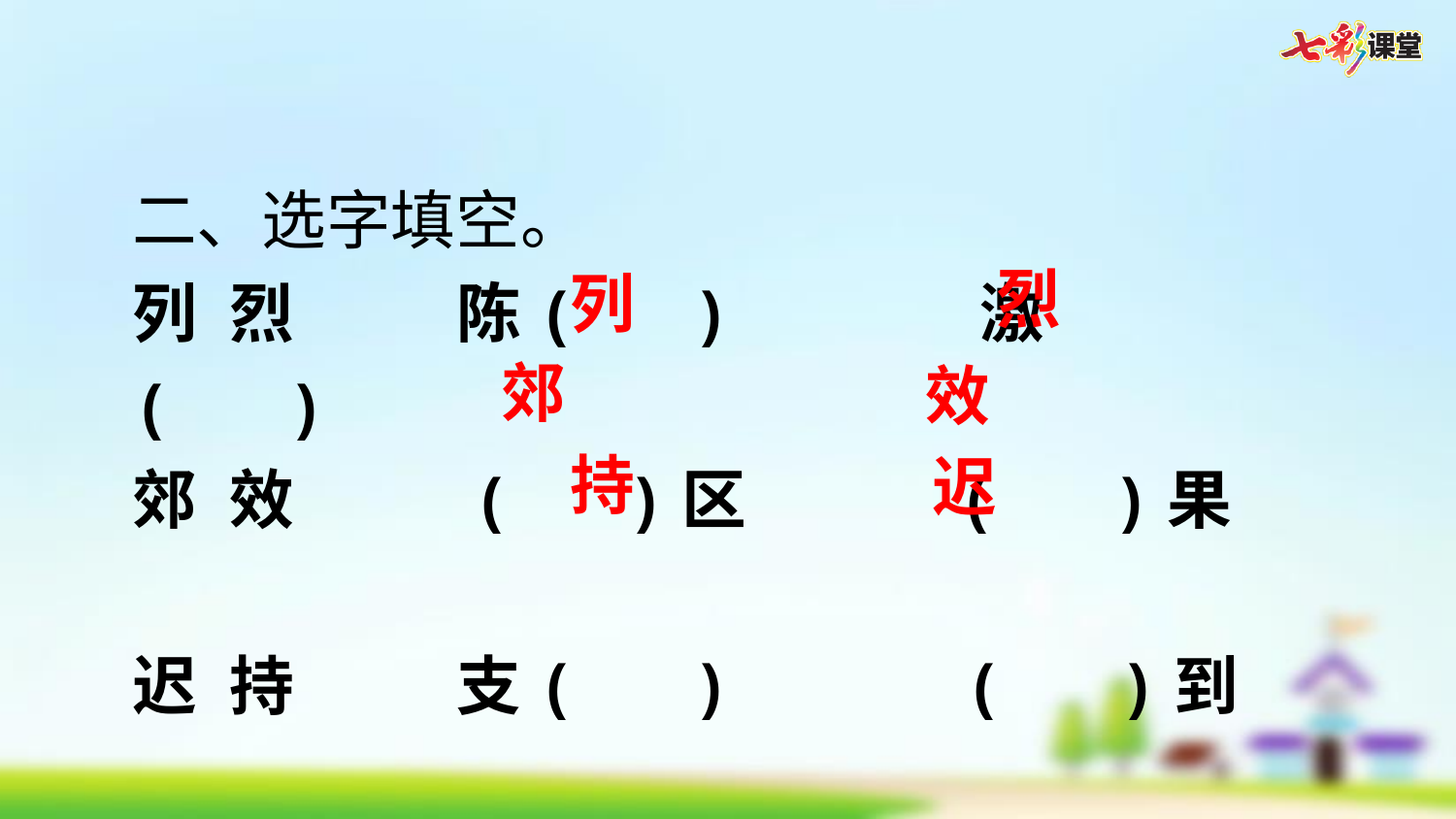

二、选字填空。
列 烈     陈(   )      激(   )
郊 效     (   )区      (   )果
迟 持     支(   )      (   )到
烈
列
郊
效
持
迟